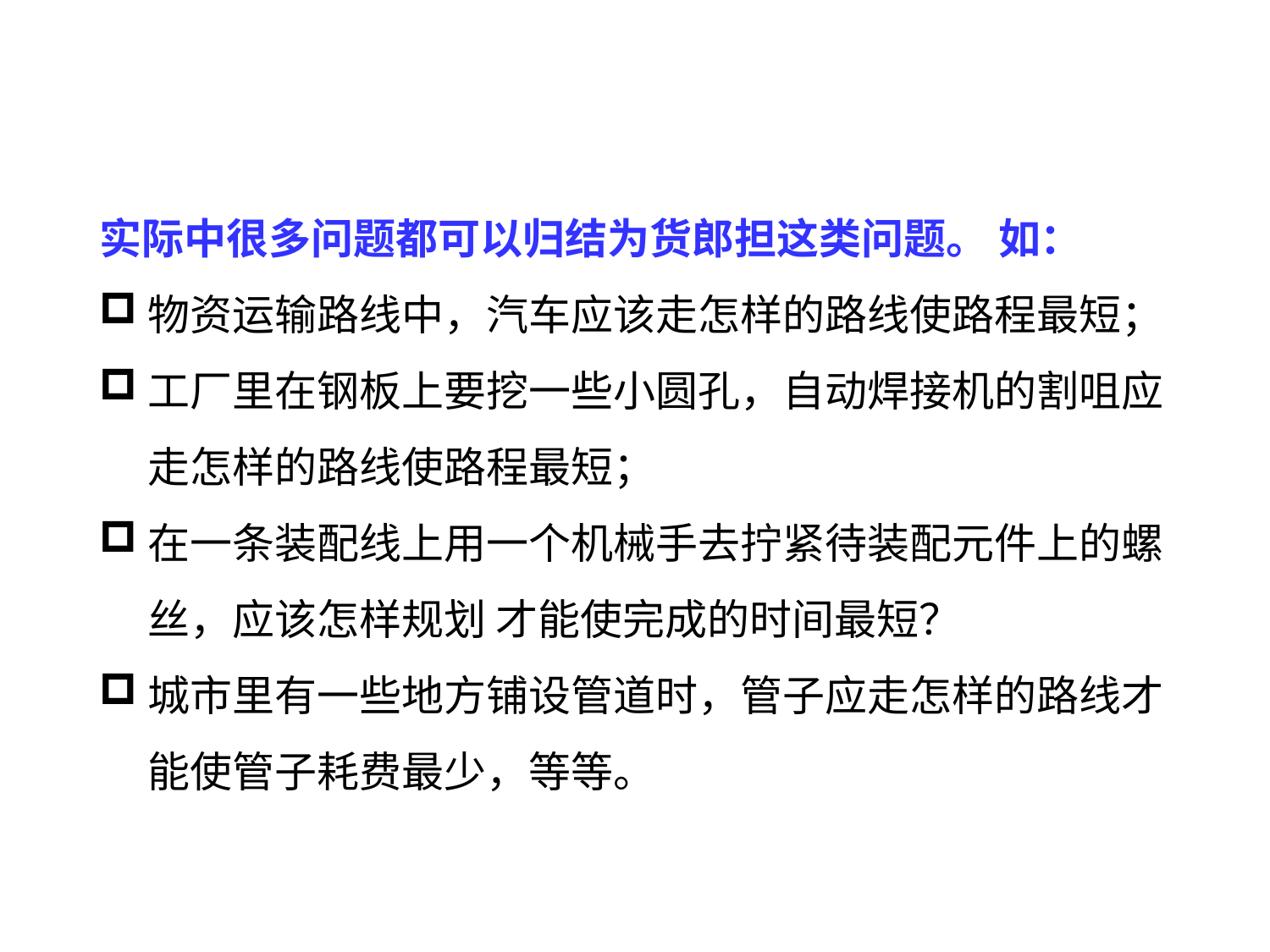

实际中很多问题都可以归结为货郎担这类问题。 如：
物资运输路线中，汽车应该走怎样的路线使路程最短；
工厂里在钢板上要挖一些小圆孔，自动焊接机的割咀应走怎样的路线使路程最短；
在一条装配线上用一个机械手去拧紧待装配元件上的螺丝，应该怎样规划 才能使完成的时间最短？
城市里有一些地方铺设管道时，管子应走怎样的路线才能使管子耗费最少，等等。